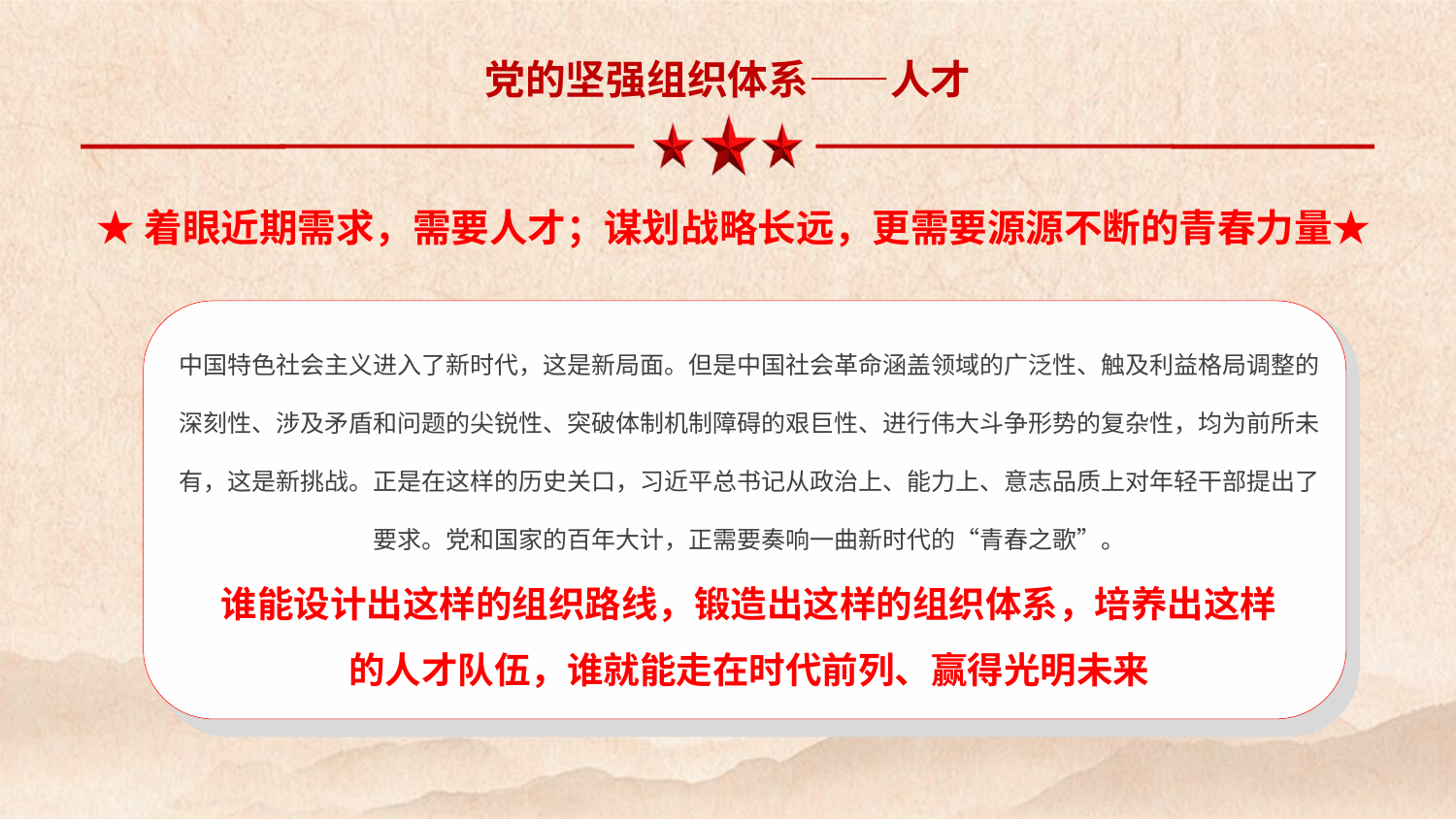

党的坚强组织体系——人才
★着眼近期需求，需要人才；谋划战略长远，更需要源源不断的青春力量★

中国特色社会主义进入了新时代，这是新局面。但是中国社会革命涵盖领域的广泛性、触及利益格局调整的深刻性、涉及矛盾和问题的尖锐性、突破体制机制障碍的艰巨性、进行伟大斗争形势的复杂性，均为前所未有，这是新挑战。正是在这样的历史关口，习近平总书记从政治上、能力上、意志品质上对年轻干部提出了要求。党和国家的百年大计，正需要奏响一曲新时代的“青春之歌”。
谁能设计出这样的组织路线，锻造出这样的组织体系，培养出这样的人才队伍，谁就能走在时代前列、赢得光明未来